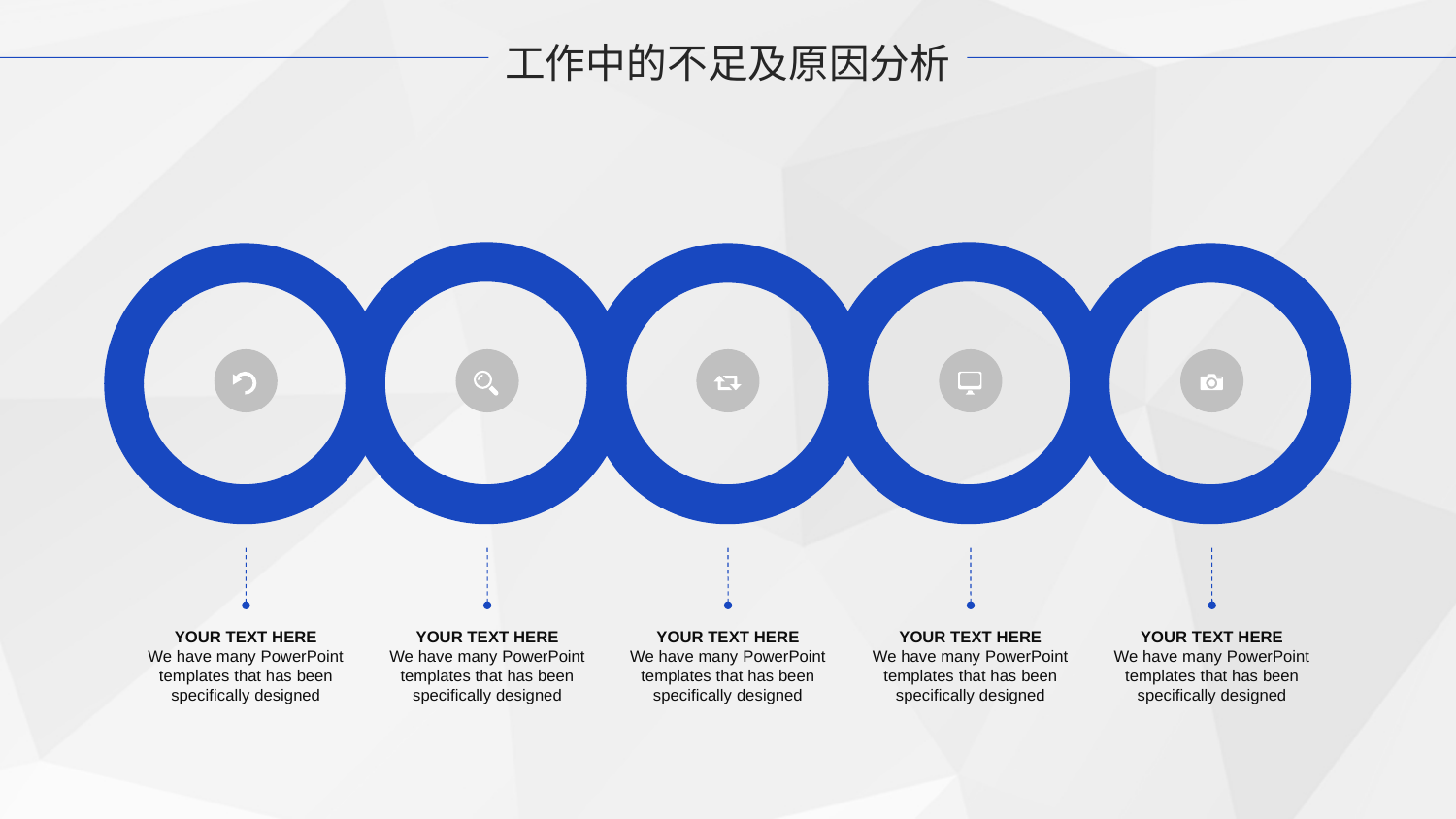

工作中的不足及原因分析

YOUR TEXT HERE
We have many PowerPoint templates that has been specifically designed
YOUR TEXT HERE
We have many PowerPoint templates that has been specifically designed
YOUR TEXT HERE
We have many PowerPoint templates that has been specifically designed
YOUR TEXT HERE
We have many PowerPoint templates that has been specifically designed
YOUR TEXT HERE
We have many PowerPoint templates that has been specifically designed